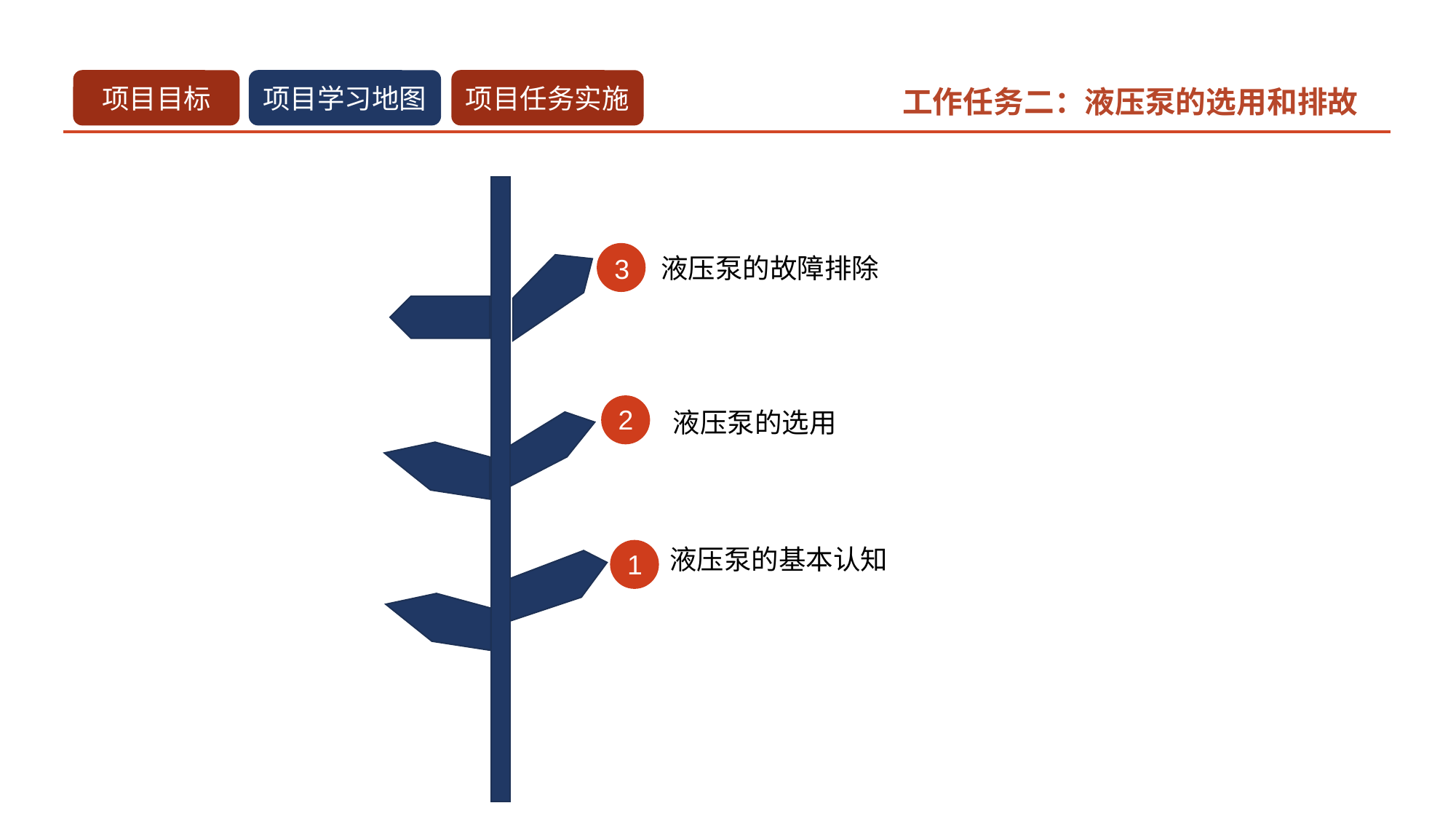

工作任务二：液压泵的选用和排故

3
液压泵的故障排除

2
液压泵的选用

1
液压泵的基本认知